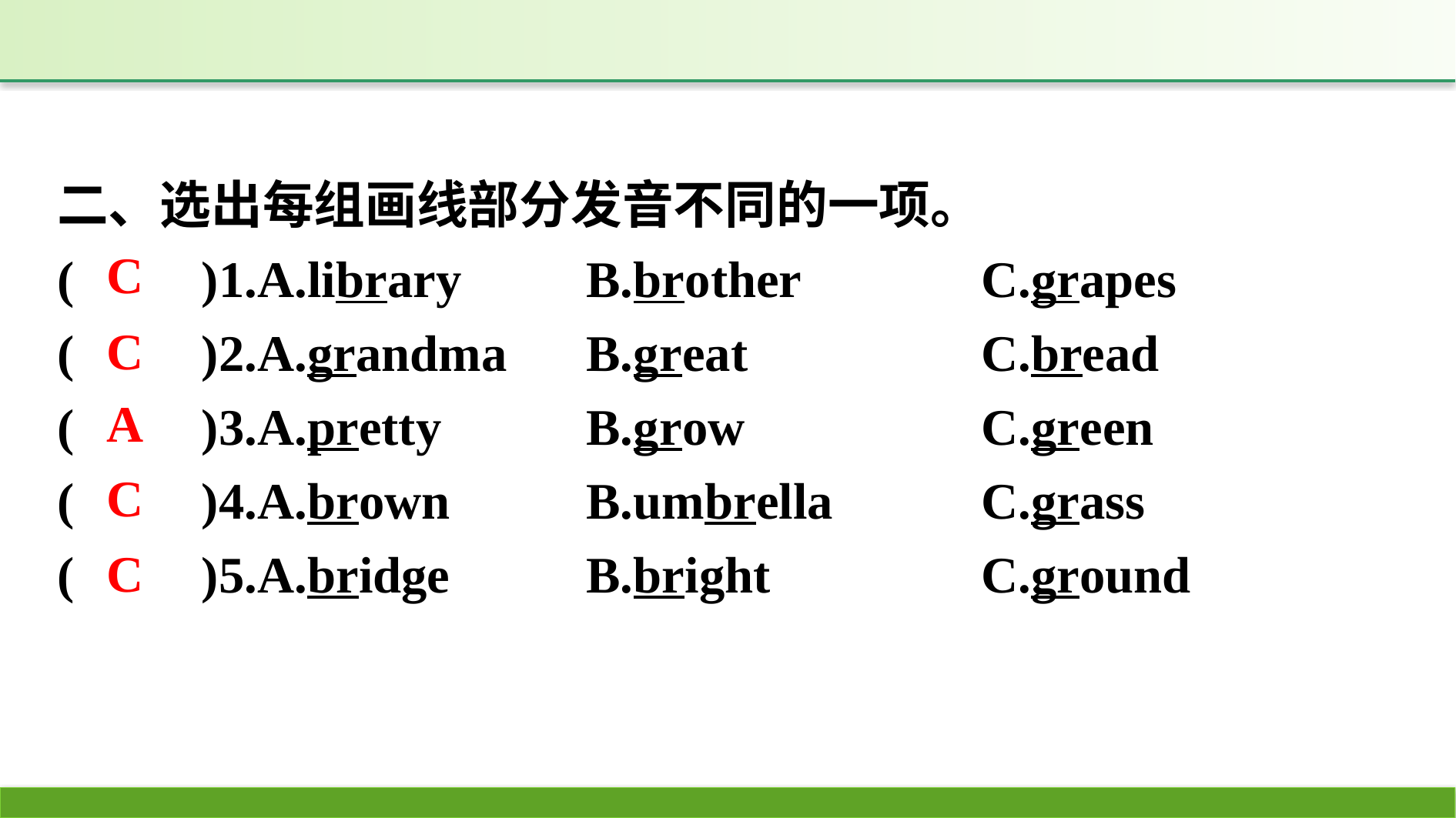

二、选出每组画线部分发音不同的一项。
(　　)1.A.library　　	B.brother　　　	C.grapes
(　　)2.A.grandma	B.great			C.bread
(　　)3.A.pretty		B.grow			C.green
(　　)4.A.brown		B.umbrella		C.grass
(　　)5.A.bridge		B.bright		C.ground
C
C
A
C
C